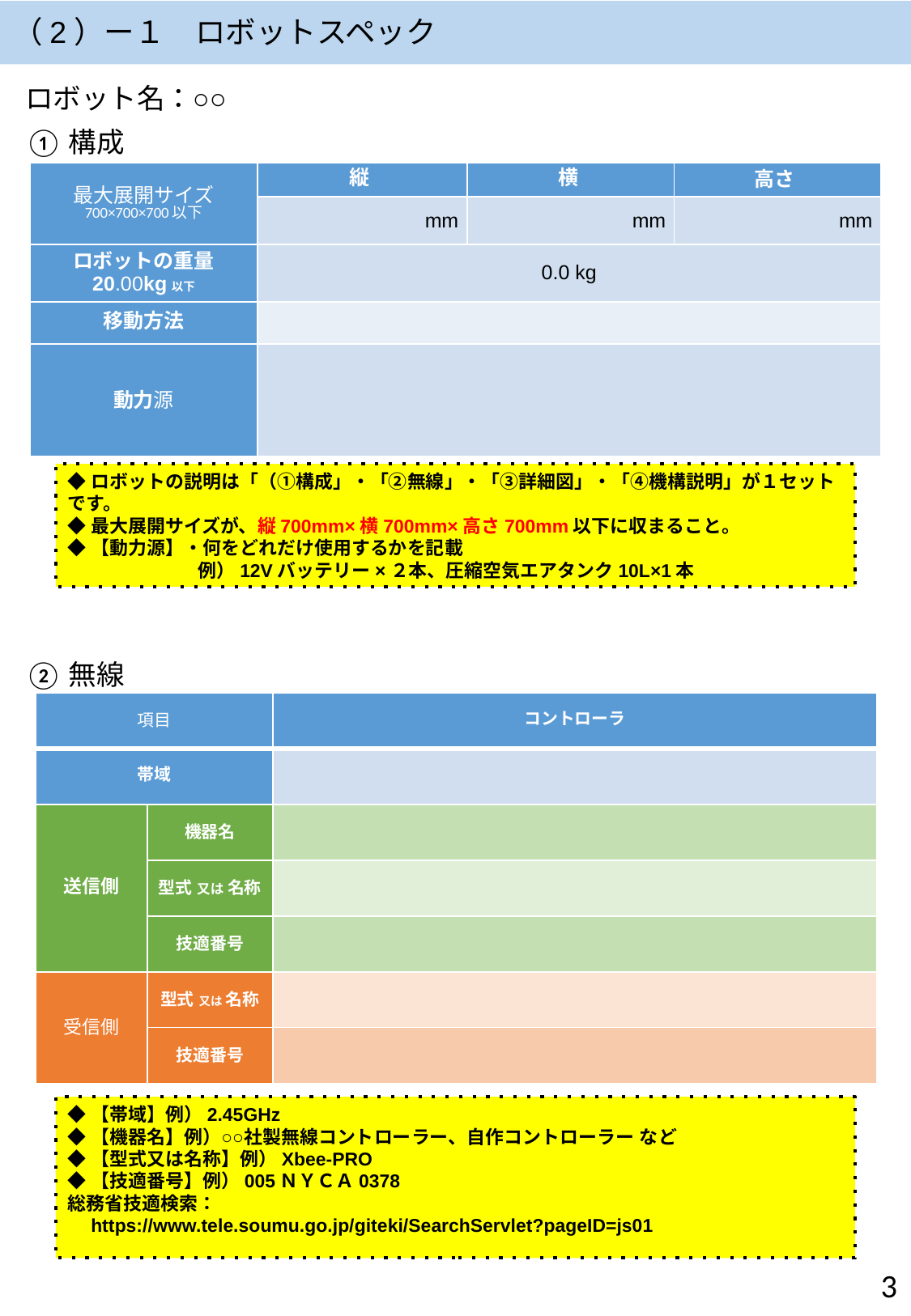

（2）ー１　ロボットスペック
ロボット名：○○
# ①構成
| 最大展開サイズ 700×700×700以下 | 縦 | 横 | 高さ |
| --- | --- | --- | --- |
|  | mm | mm | mm |
| ロボットの重量 20.00kg以下 | 0.0 kg |
| --- | --- |
| 移動方法 |  |
| 動力源 |  |
◆ロボットの説明は「（①構成」・「②無線」・「③詳細図」・「④機構説明」が１セットです。
◆最大展開サイズが、縦700mm×横700mm×高さ700mm以下に収まること。
◆【動力源】・何をどれだけ使用するかを記載
　　　　　　　例）12Vバッテリー×２本、圧縮空気エアタンク10L×1本

②無線
| 項目 |  | コントローラ |
| --- | --- | --- |
| 帯域 |  |  |
| 送信側 | 機器名 |  |
|  | 型式 又は 名称 |  |
|  | 技適番号 |  |
| 受信側 | 型式 又は 名称 |  |
|  | 技適番号 |  |
◆【帯域】例）2.45GHz
◆【機器名】例）○○社製無線コントローラー、自作コントローラー など
◆【型式又は名称】例）Xbee-PRO
◆【技適番号】例）005ＮＹＣＡ0378
総務省技適検索：
　https://www.tele.soumu.go.jp/giteki/SearchServlet?pageID=js01

3